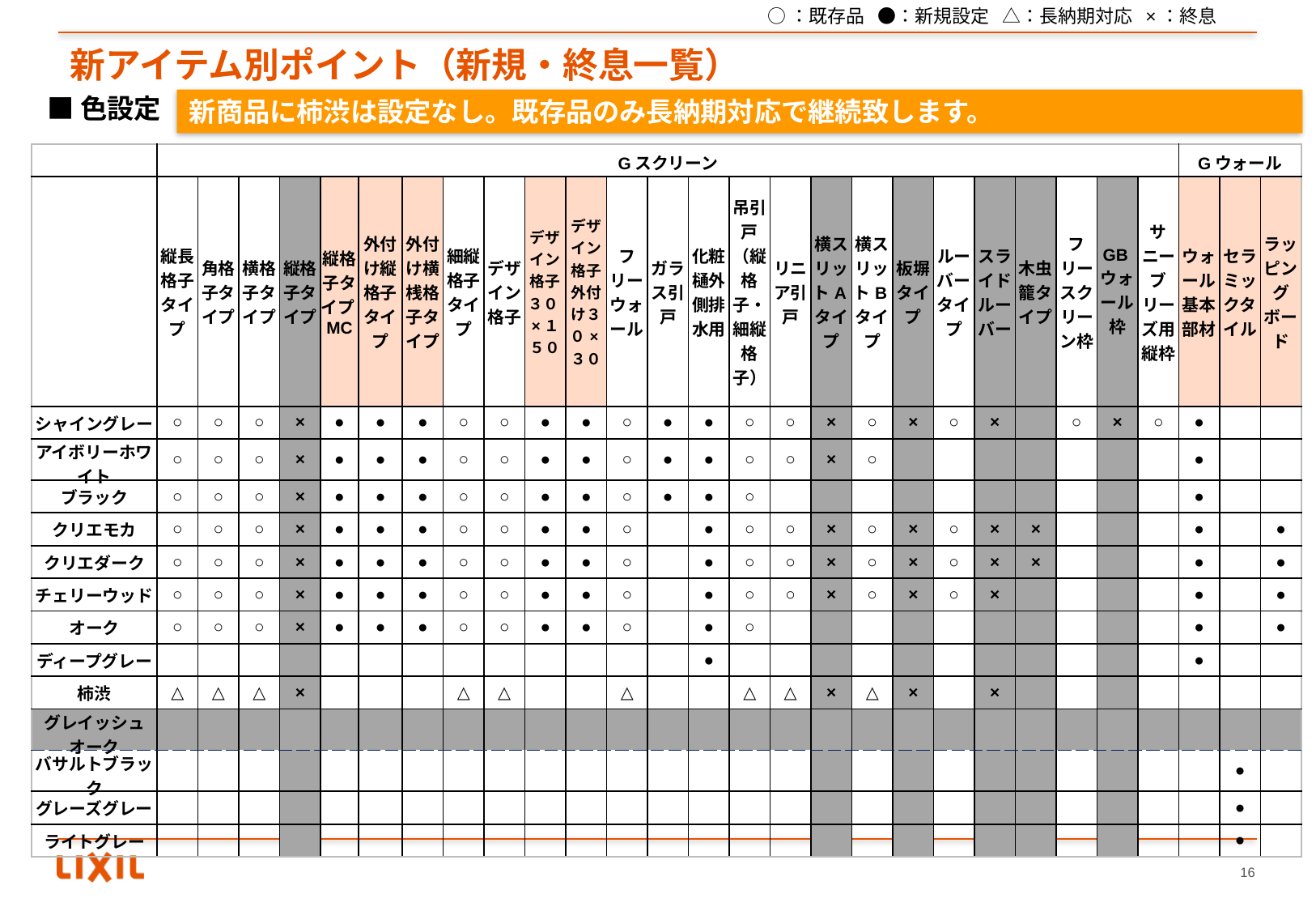

○：既存品   ●：新規設定   △：長納期対応  ×：終息
# 新アイテム別ポイント（新規・終息一覧）
■色設定
新商品に柿渋は設定なし。既存品のみ長納期対応で継続致します。
|  | Gスクリーン |  |  |  |  |  |  |  |  |  |  |  |  |  |  |  |  |  |  |  |  |  |  |  |  | Gウォール |  |  |
| --- | --- | --- | --- | --- | --- | --- | --- | --- | --- | --- | --- | --- | --- | --- | --- | --- | --- | --- | --- | --- | --- | --- | --- | --- | --- | --- | --- | --- |
|  | 縦長格子タイプ | 角格子タイプ | 横格子タイプ | 縦格子タイプ | 縦格子タイプMC | 外付け縦格子タイプ | 外付け横桟格子タイプ | 細縦格子タイプ | デザイン格子 | デザイン格子３０×１５０ | デザイン格子外付け３０×３０ | フリーウォール | ガラス引戸 | 化粧樋外側排水用 | 吊引戸（縦格子・細縦格子） | リニア引戸 | 横スリットAタイプ | 横スリットBタイプ | 板塀タイプ | ルーバータイプ | スライドルーバー | 木虫籠タイプ | フリースクリーン枠 | GBウォール枠 | サニーブリーズ用縦枠 | ウォール基本部材 | セラミックタイル | ラッピングボード |
| シャイングレー | ○ | ○ | ○ | × | ● | ● | ● | ○ | ○ | ● | ● | ○ | ● | ● | ○ | ○ | × | ○ | × | ○ | × |  | ○ | × | ○ | ● |  |  |
| アイボリーホワイト | ○ | ○ | ○ | × | ● | ● | ● | ○ | ○ | ● | ● | ○ | ● | ● | ○ | ○ | × | ○ |  |  |  |  |  |  |  | ● |  |  |
| ブラック | ○ | ○ | ○ | × | ● | ● | ● | ○ | ○ | ● | ● | ○ | ● | ● | ○ |  |  |  |  |  |  |  |  |  |  | ● |  |  |
| クリエモカ | ○ | ○ | ○ | × | ● | ● | ● | ○ | ○ | ● | ● | ○ |  | ● | ○ | ○ | × | ○ | × | ○ | × | × |  |  |  | ● |  | ● |
| クリエダーク | ○ | ○ | ○ | × | ● | ● | ● | ○ | ○ | ● | ● | ○ |  | ● | ○ | ○ | × | ○ | × | ○ | × | × |  |  |  | ● |  | ● |
| チェリーウッド | ○ | ○ | ○ | × | ● | ● | ● | ○ | ○ | ● | ● | ○ |  | ● | ○ | ○ | × | ○ | × | ○ | × |  |  |  |  | ● |  | ● |
| オーク | ○ | ○ | ○ | × | ● | ● | ● | ○ | ○ | ● | ● | ○ |  | ● | ○ |  |  |  |  |  |  |  |  |  |  | ● |  | ● |
| ディープグレー |  |  |  |  |  |  |  |  |  |  |  |  |  | ● |  |  |  |  |  |  |  |  |  |  |  | ● |  |  |
| 柿渋 | △ | △ | △ | × |  |  |  | △ | △ |  |  | △ |  |  | △ | △ | × | △ | × |  | × |  |  |  |  |  |  |  |
| グレイッシュオーク |  |  |  |  |  |  |  |  |  |  |  |  |  |  |  |  |  |  |  |  |  |  |  |  |  |  |  |  |
| バサルトブラック |  |  |  |  |  |  |  |  |  |  |  |  |  |  |  |  |  |  |  |  |  |  |  |  |  |  | ● |  |
| グレーズグレー |  |  |  |  |  |  |  |  |  |  |  |  |  |  |  |  |  |  |  |  |  |  |  |  |  |  | ● |  |
| ライトグレー |  |  |  |  |  |  |  |  |  |  |  |  |  |  |  |  |  |  |  |  |  |  |  |  |  |  | ● |  |